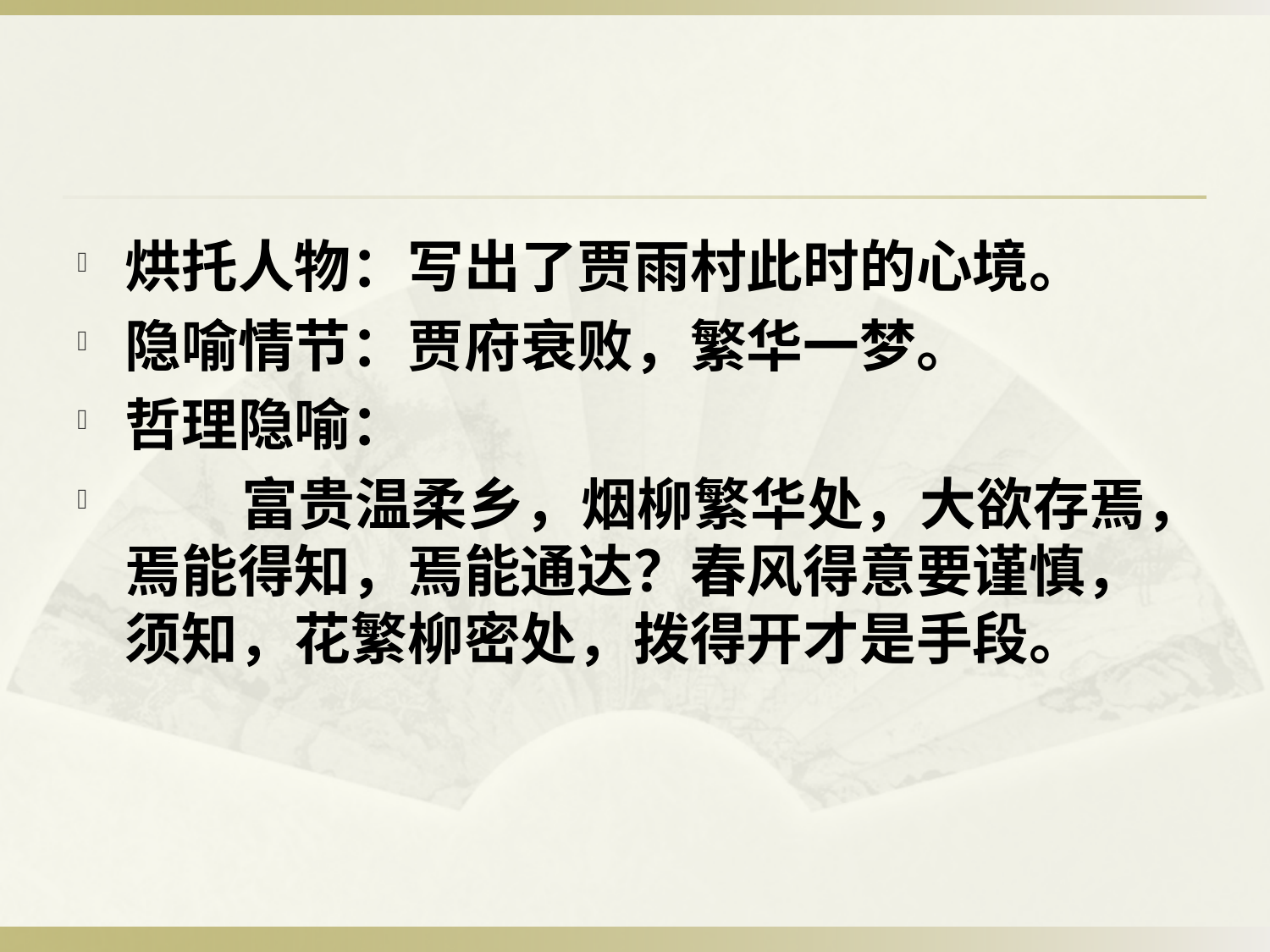

烘托人物：写出了贾雨村此时的心境。
隐喻情节：贾府衰败，繁华一梦。
哲理隐喻：
        富贵温柔乡，烟柳繁华处，大欲存焉，焉能得知，焉能通达？春风得意要谨慎，须知，花繁柳密处，拨得开才是手段。